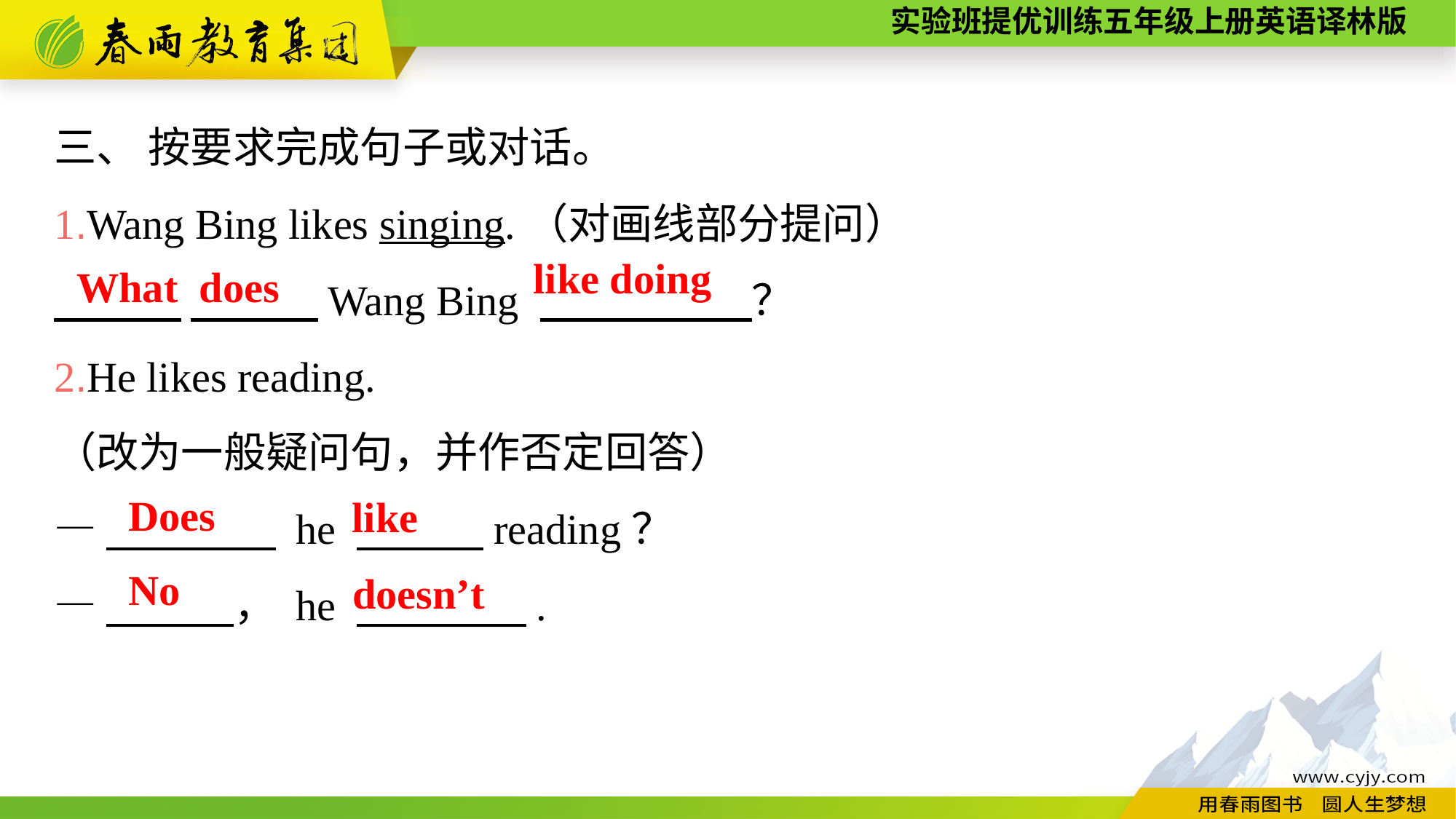

三、 按要求完成句子或对话。
1.Wang Bing likes singing.（对画线部分提问）
　　　 　　　Wang Bing 　　　　　？
2.He likes reading.
（改为一般疑问句，并作否定回答）
—　　　　 he 　　　reading？
—　　　， he 　　　　.
like doing
What  does
Does
like
No
doesn’t